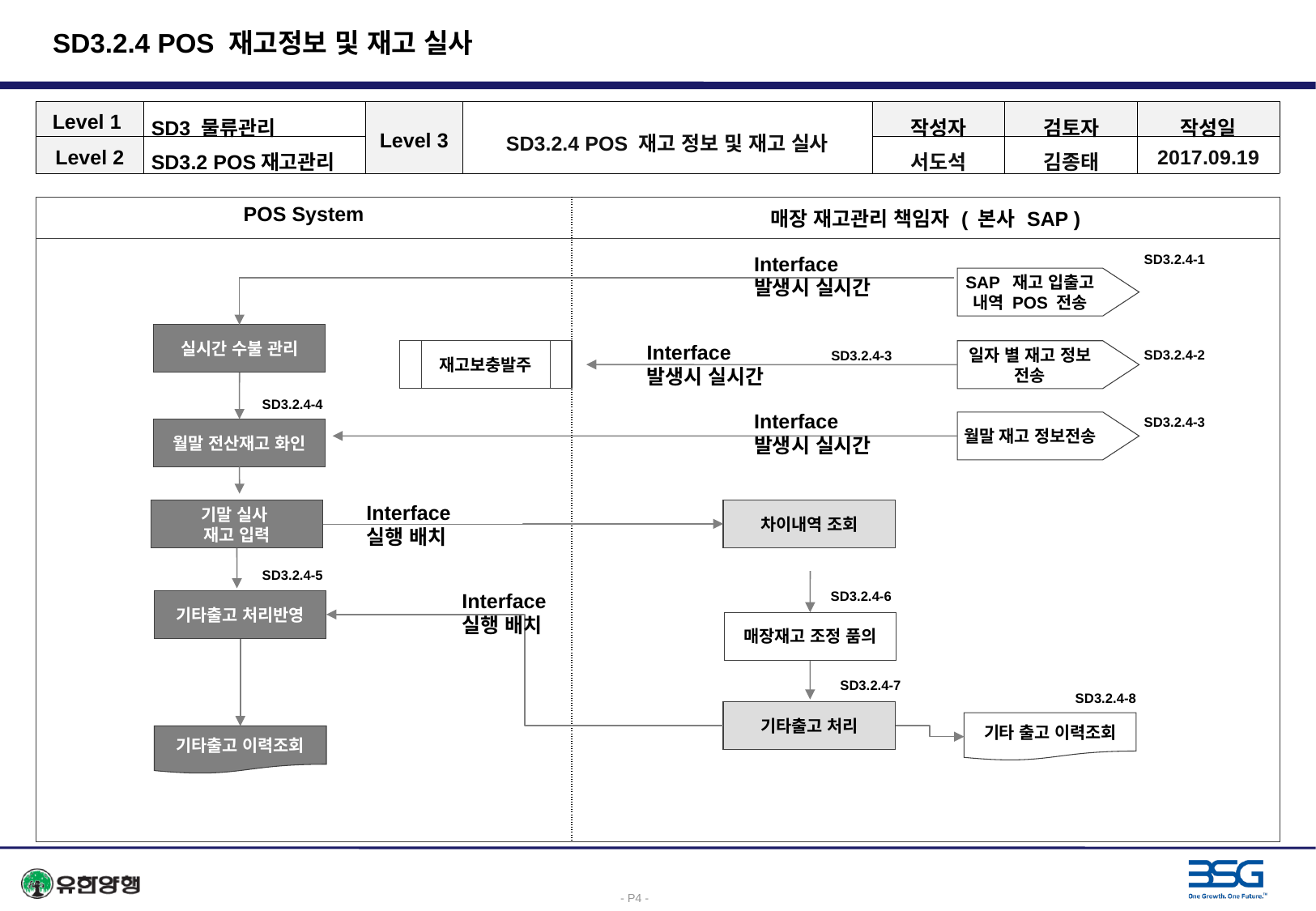

# SD3.2.4 POS 재고정보 및 재고 실사
| Level 1 | SD3 물류관리 | Level 3 | SD3.2.4 POS 재고 정보 및 재고 실사 | 작성자 | 검토자 | 작성일 |
| --- | --- | --- | --- | --- | --- | --- |
| Level 2 | SD3.2 POS재고관리 |  |  | 서도석 | 김종태 | 2017.09.19 |
| POS System | 매장 재고관리 책임자 ( 본사 SAP ) |
| --- | --- |
|  |  |
SAP  재고 입출고
내역 POS 전송
Interface
발생시 실시간
SD3.2.4-1
일자 별 재고 정보
전송
실시간 수불 관리
Interface
발생시 실시간
재고보충발주
SD3.2.4-2
SD3.2.4-3
월말 재고 정보전송
SD3.2.4-4
Interface
발생시 실시간
SD3.2.4-3
월말 전산재고 화인
Interface
실행 배치
차이내역 조회
기말 실사
재고 입력
SD3.2.4-5
Interface
실행 배치
SD3.2.4-6
기타출고 처리반영
매장재고 조정 품의
SD3.2.4-7
SD3.2.4-8
기타출고 처리
기타 출고 이력조회
기타출고 이력조회